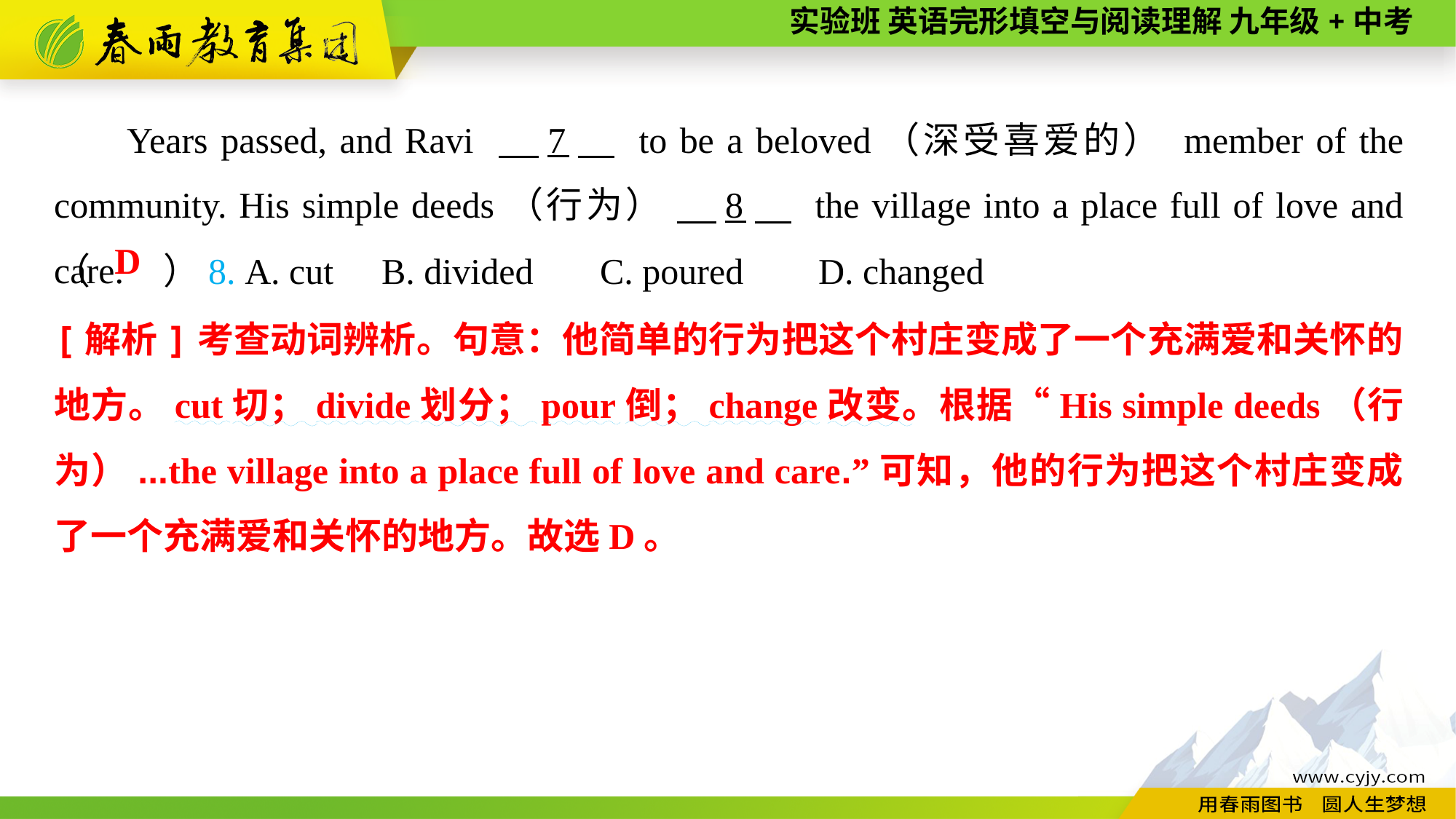

Years passed, and Ravi 　7　 to be a beloved（深受喜爱的） member of the community. His simple deeds（行为） 　8　 the village into a place full of love and care.
（　　）8. A. cut	B. divided	C. poured	D. changed
D
[解析]考查动词辨析。句意：他简单的行为把这个村庄变成了一个充满爱和关怀的地方。cut切；divide划分；pour倒；change改变。根据“His simple deeds（行为）...the village into a place full of love and care.”可知，他的行为把这个村庄变成了一个充满爱和关怀的地方。故选D。